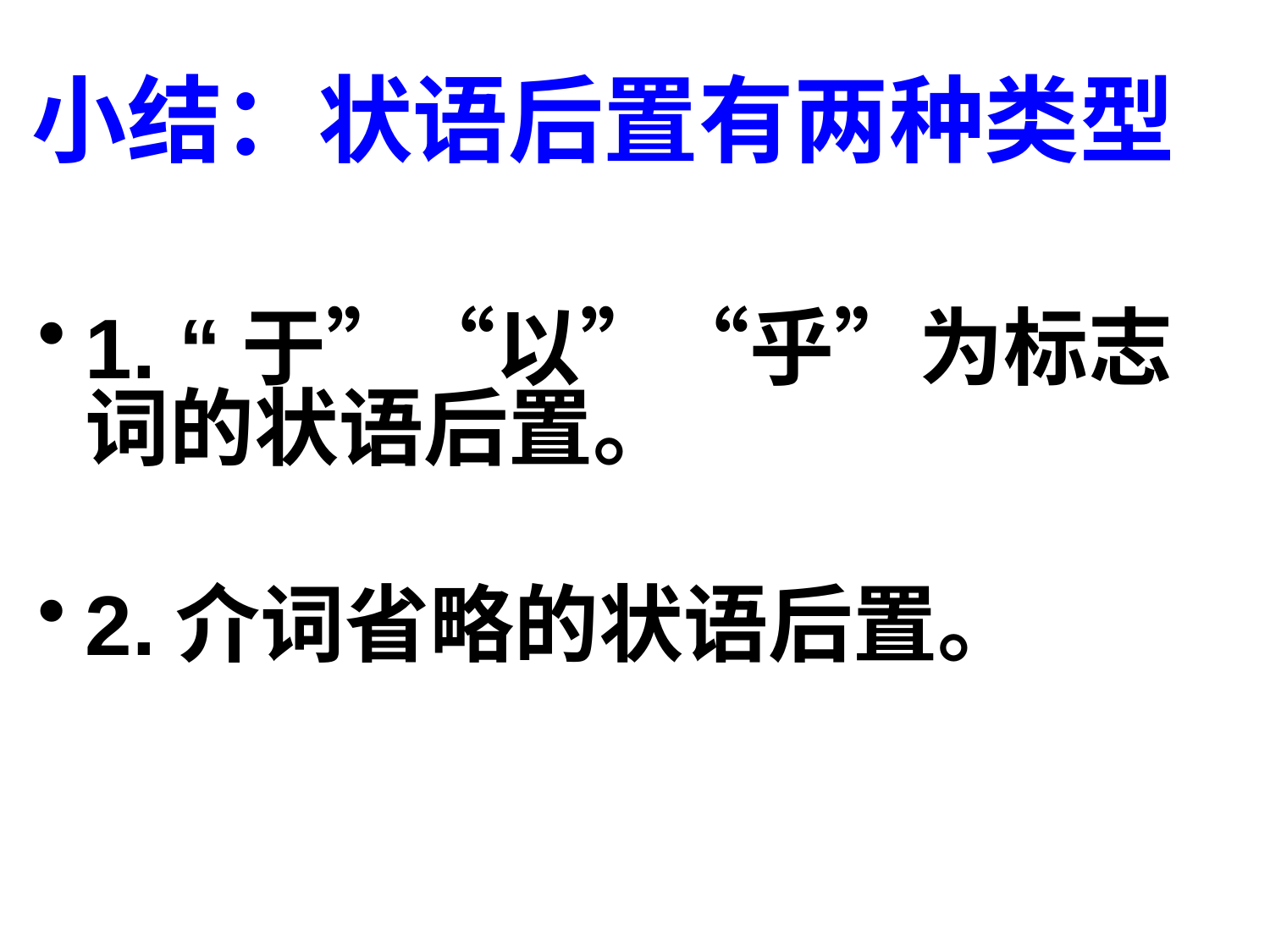

# 小结：状语后置有两种类型
1. “于”“以”“乎”为标志词的状语后置。

2.介词省略的状语后置。